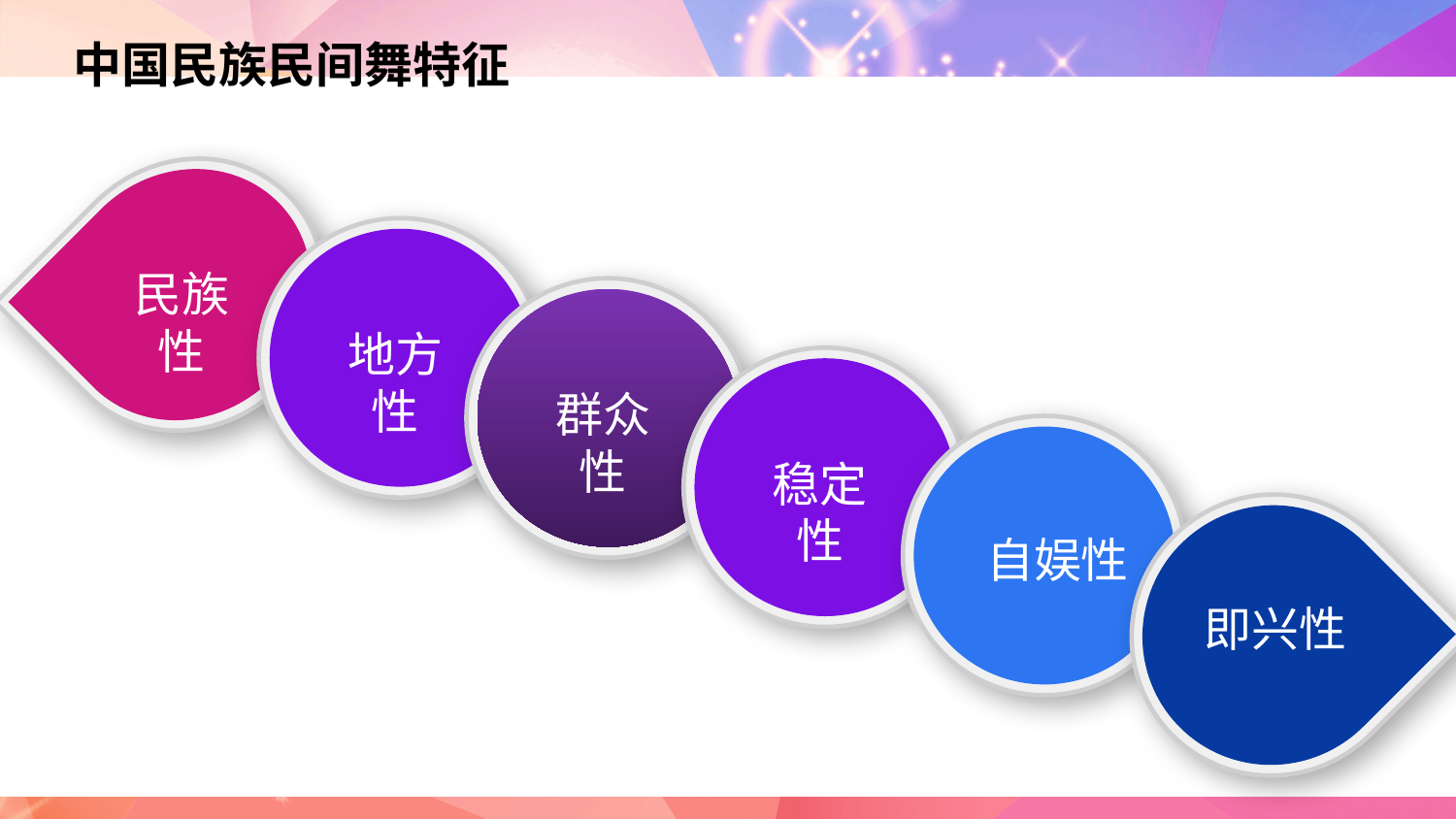

中国民族民间舞特征

民族性

地方性

群众性

稳定性

自娱性

即兴性